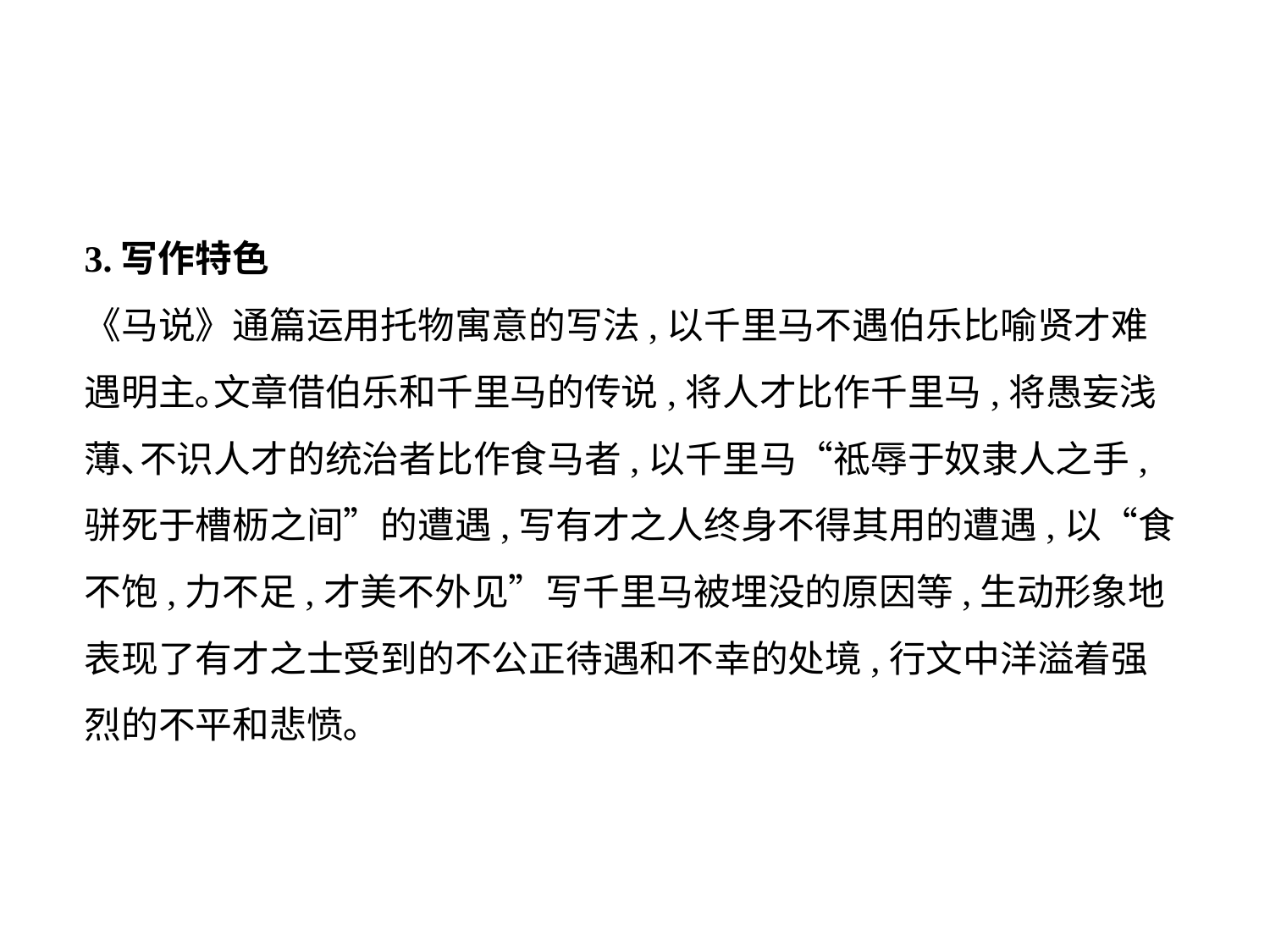

3.写作特色
《马说》通篇运用托物寓意的写法,以千里马不遇伯乐比喻贤才难遇明主｡文章借伯乐和千里马的传说,将人才比作千里马,将愚妄浅薄､不识人才的统治者比作食马者,以千里马“祗辱于奴隶人之手,骈死于槽枥之间”的遭遇,写有才之人终身不得其用的遭遇,以“食不饱,力不足,才美不外见”写千里马被埋没的原因等,生动形象地表现了有才之士受到的不公正待遇和不幸的处境,行文中洋溢着强烈的不平和悲愤｡